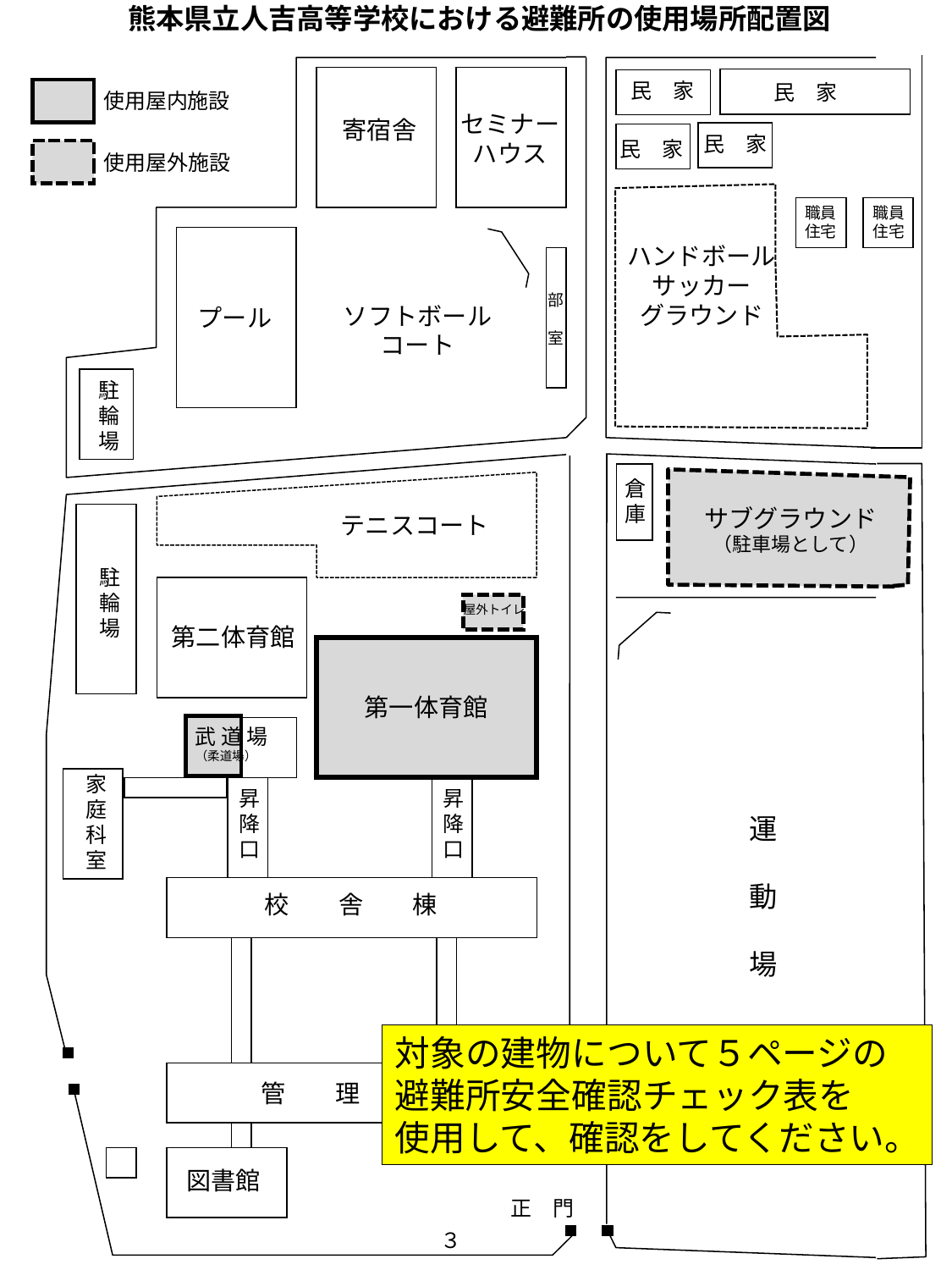

熊本県立人吉高等学校における避難所の使用場所配置図

民　家
民　家

使用屋内施設

セミナー
ハウス

寄宿舎

民　家
民　家

使用屋外施設

職員
住宅
職員
住宅

ハンドボール
サッカー
グラウンド

部

室
ソフトボール
コート
プール

駐
輪
場

倉
庫

サブグラウンド
（駐車場として）
テニスコート
駐
輪
場

屋外トイレ

第二体育館

第一体育館

武 道 場
（柔道場）

家
庭
科
室

昇
降
口
昇
降
口

運

動

場

校　　舎　　棟

対象の建物について５ページの
避難所安全確認チェック表を
使用して、確認をしてください。

管　　理　　棟

図書館
正　門
３